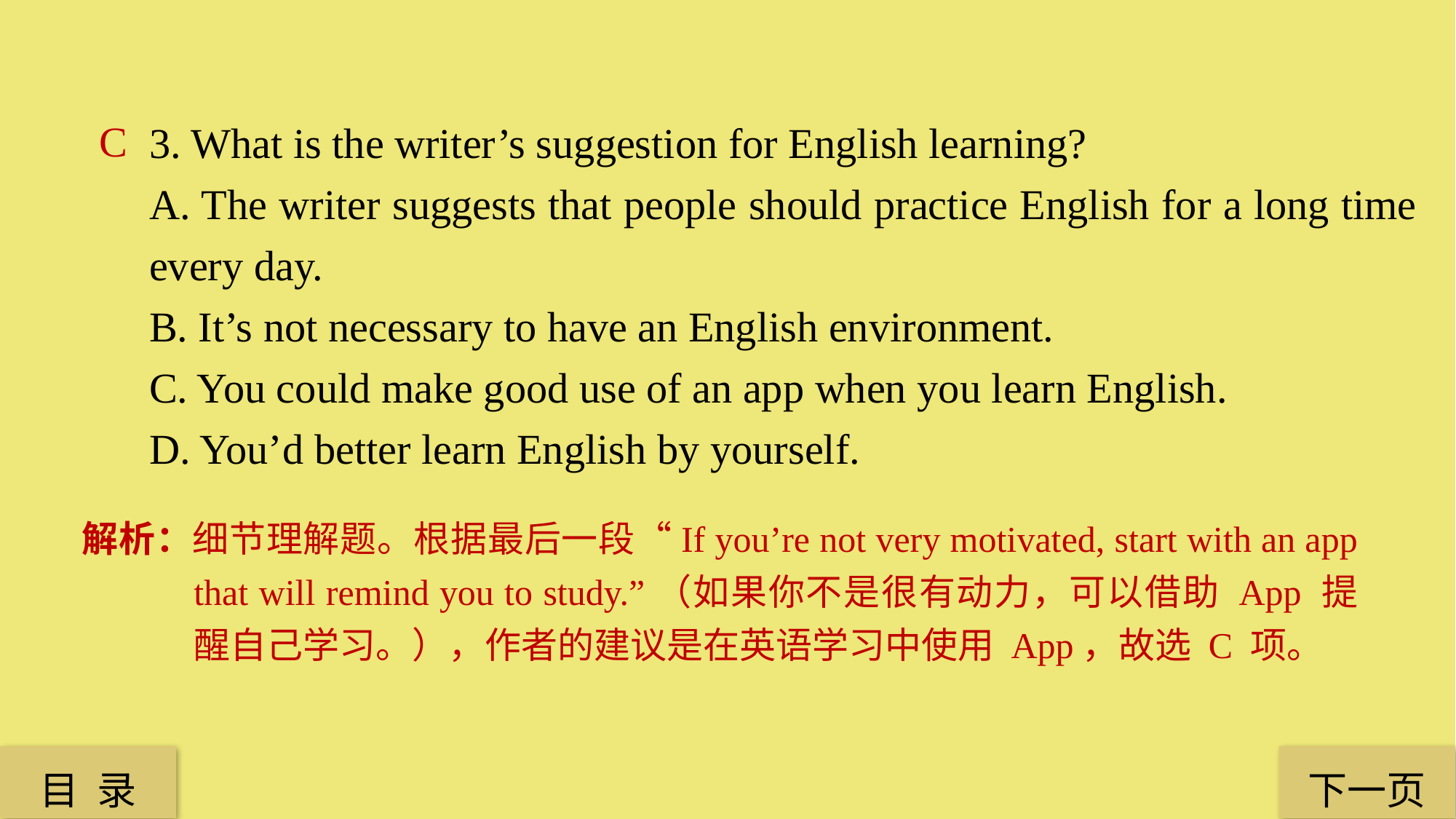

3. What is the writer’s suggestion for English learning?
A. The writer suggests that people should practice English for a long time every day.
B. It’s not necessary to have an English environment.
C. You could make good use of an app when you learn English.
D. You’d better learn English by yourself.
C
解析：细节理解题。根据最后一段“If you’re not very motivated, start with an app that will remind you to study.”（如果你不是很有动力，可以借助 App 提醒自己学习。），作者的建议是在英语学习中使用 App，故选 C 项。